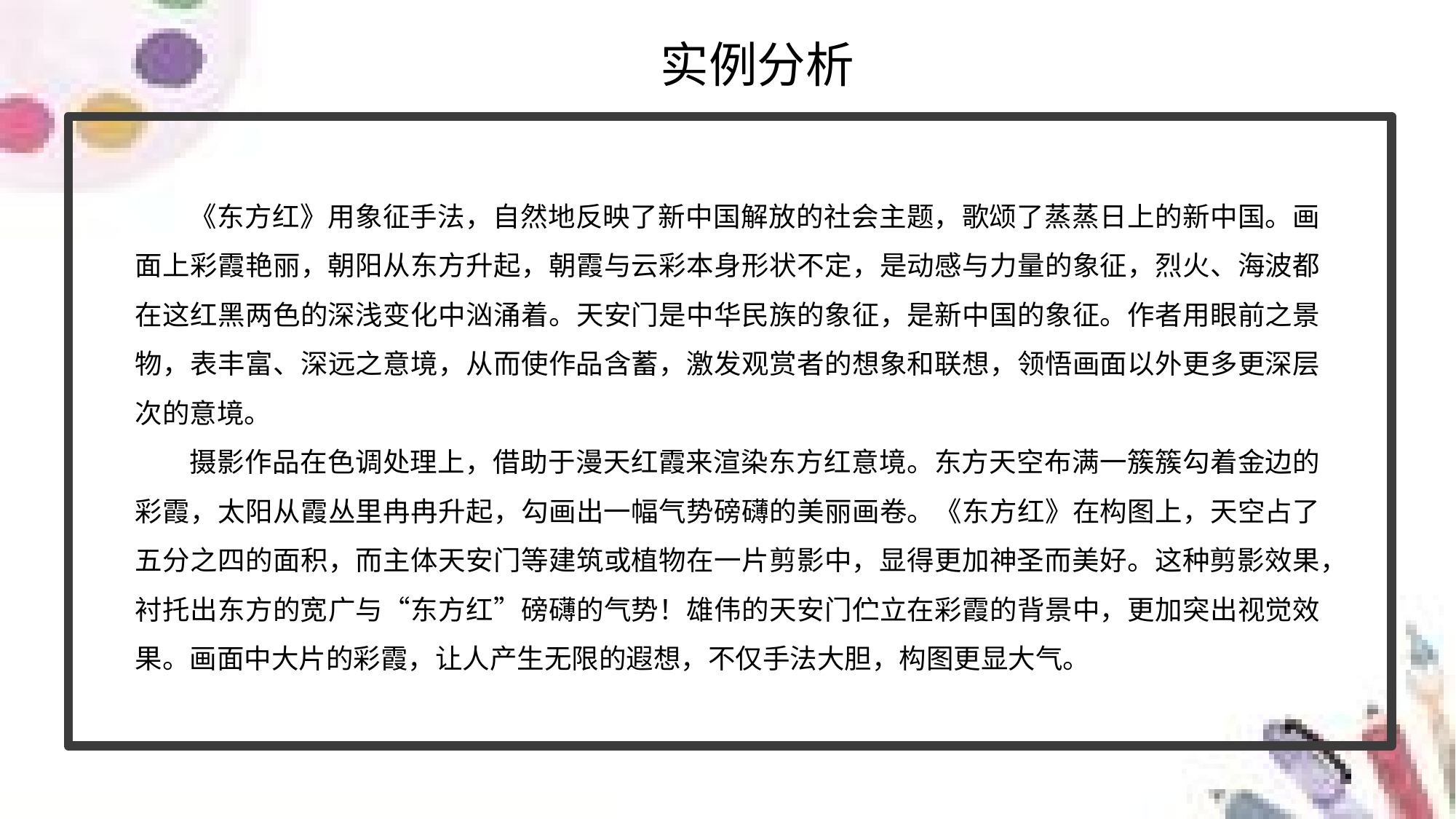

实例分析

《东方红》用象征手法，自然地反映了新中国解放的社会主题，歌颂了蒸蒸日上的新中国。画面上彩霞艳丽，朝阳从东方升起，朝霞与云彩本身形状不定，是动感与力量的象征，烈火、海波都在这红黑两色的深浅变化中汹涌着。天安门是中华民族的象征，是新中国的象征。作者用眼前之景物，表丰富、深远之意境，从而使作品含蓄，激发观赏者的想象和联想，领悟画面以外更多更深层次的意境。
摄影作品在色调处理上，借助于漫天红霞来渲染东方红意境。东方天空布满一簇簇勾着金边的彩霞，太阳从霞丛里冉冉升起，勾画出一幅气势磅礴的美丽画卷。《东方红》在构图上，天空占了五分之四的面积，而主体天安门等建筑或植物在一片剪影中，显得更加神圣而美好。这种剪影效果，衬托出东方的宽广与“东方红”磅礴的气势！雄伟的天安门伫立在彩霞的背景中，更加突出视觉效果。画面中大片的彩霞，让人产生无限的遐想，不仅手法大胆，构图更显大气。